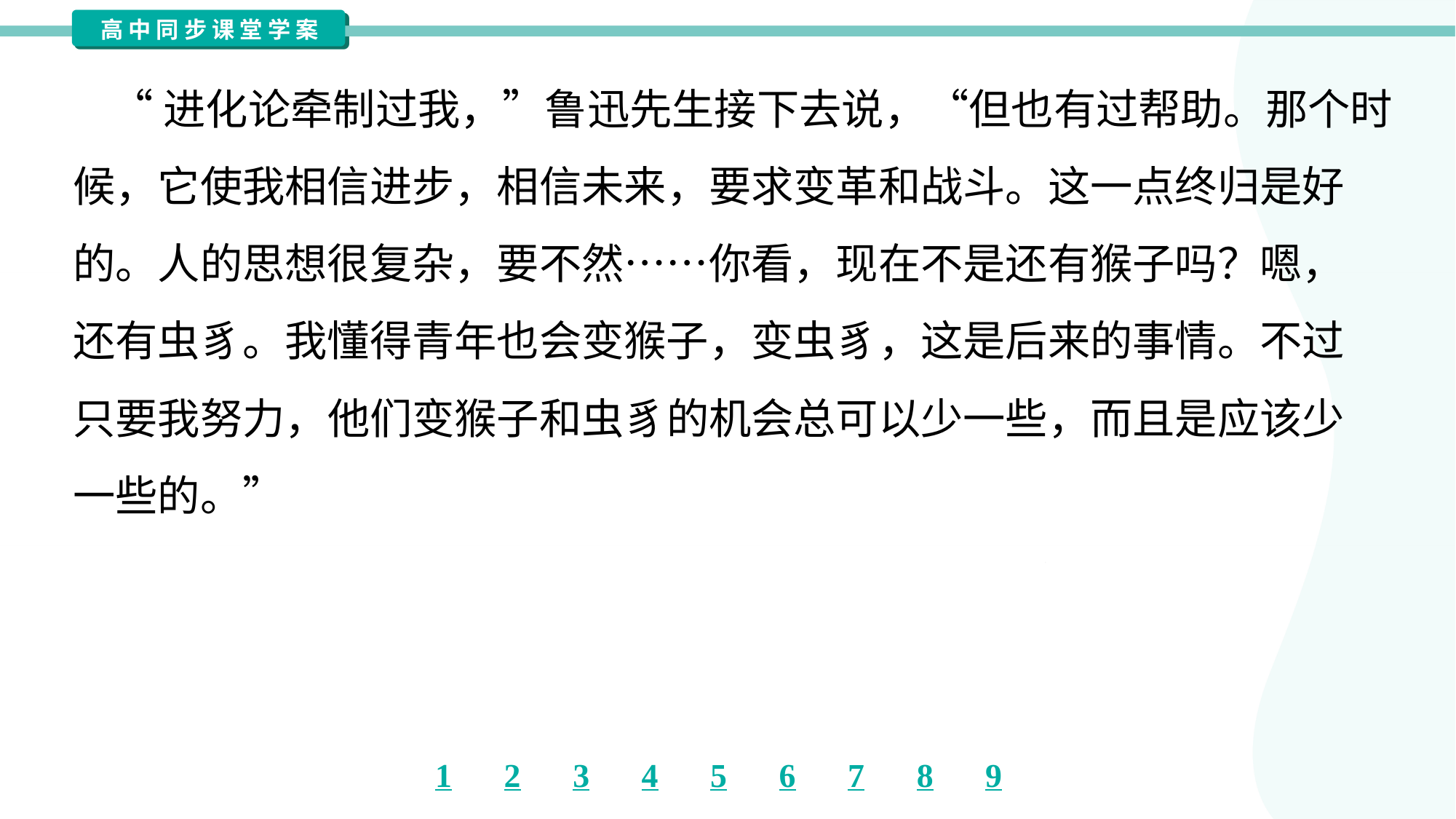

“进化论牵制过我，”鲁迅先生接下去说，“但也有过帮助。那个时
候，它使我相信进步，相信未来，要求变革和战斗。这一点终归是好
的。人的思想很复杂，要不然……你看，现在不是还有猴子吗？嗯，
还有虫豸。我懂得青年也会变猴子，变虫豸，这是后来的事情。不过
只要我努力，他们变猴子和虫豸的机会总可以少一些，而且是应该少
一些的。”